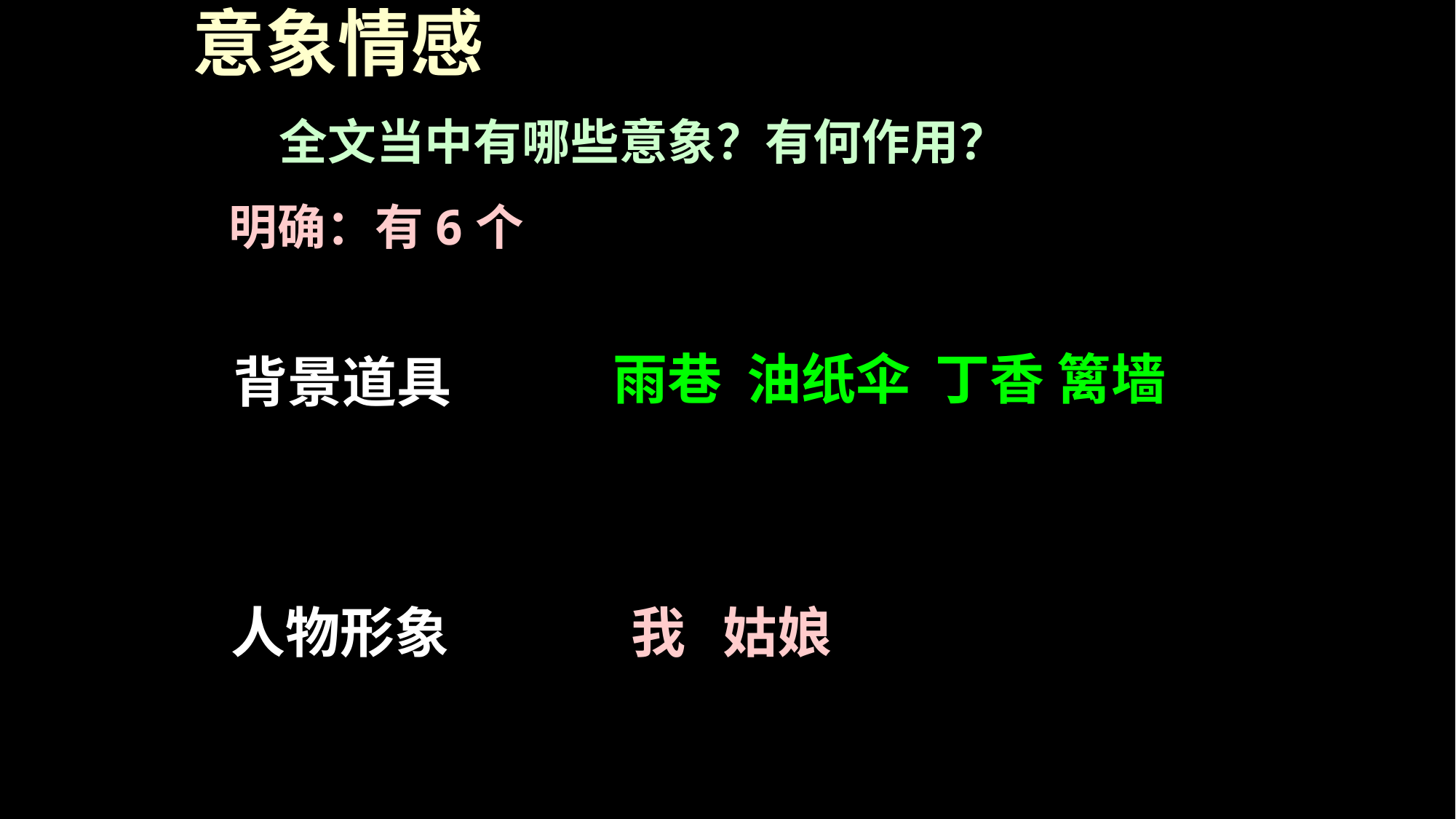

# 意象情感
全文当中有哪些意象？有何作用？
明确：有6个
雨巷  油纸伞  丁香 篱墙
我   姑娘
背景道具
人物形象